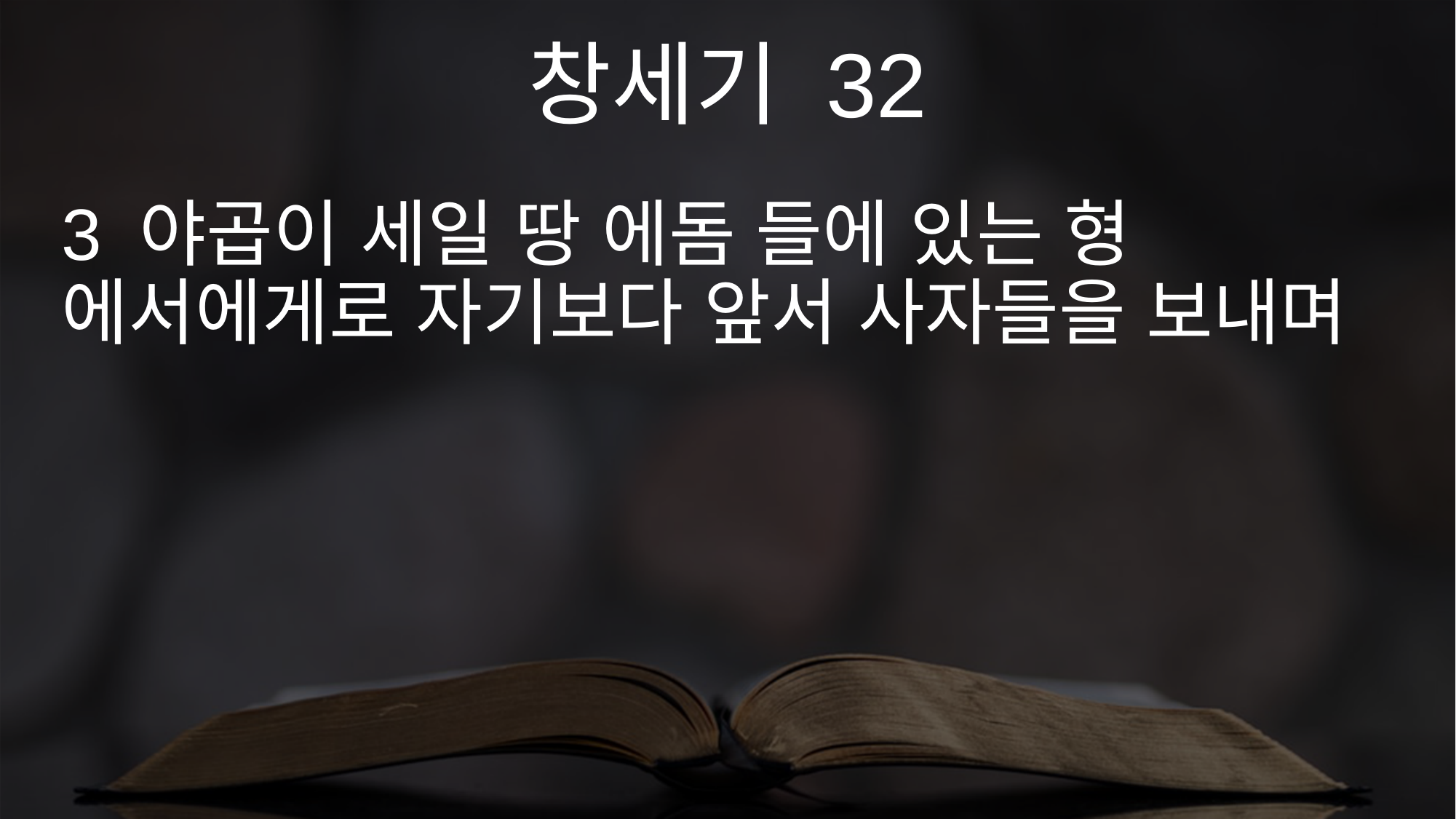

창세기 32
3 야곱이 세일 땅 에돔 들에 있는 형 에서에게로 자기보다 앞서 사자들을 보내며